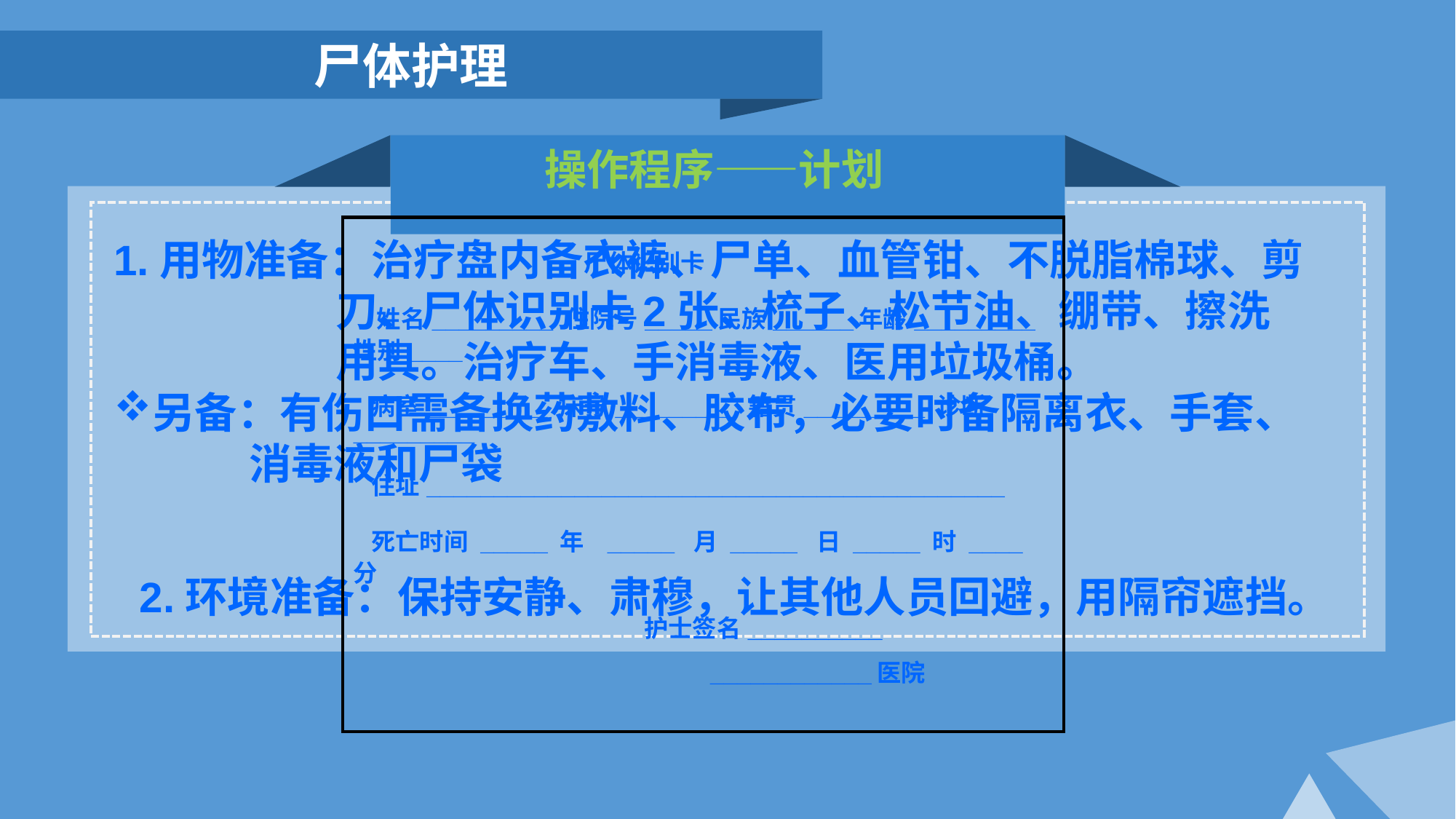

尸体护理

           操作程序——计划

| 尸体识别卡 姓名\_\_\_\_\_\_\_\_\_ 住院号\_\_\_\_\_民族\_\_\_\_\_\_年龄\_\_\_\_\_\_\_\_\_ 性别\_\_\_\_ 病室\_\_\_\_\_\_\_\_\_ 床号\_\_\_\_\_\_\_\_\_ 籍贯\_\_\_\_\_\_\_\_\_ 诊断\_\_\_\_\_\_\_\_\_ 住址\_\_\_\_\_\_\_\_\_\_\_\_\_\_\_\_\_\_\_\_\_\_\_\_\_\_\_\_\_\_\_\_\_\_\_\_\_\_\_\_\_\_\_ 死亡时间 \_\_\_\_\_ 年 \_\_\_\_\_ 月 \_\_\_\_\_ 日 \_\_\_\_\_ 时 \_\_\_\_ 分 护士签名\_\_\_\_\_\_\_\_\_\_ \_\_\_\_\_\_\_\_\_\_\_\_医院 |
| --- |
1.用物准备：治疗盘内备衣裤、尸单、血管钳、不脱脂棉球、剪
                      刀、尸体识别卡2张、梳子、松节油、绷带、擦洗
                      用具。治疗车、手消毒液、医用垃圾桶。
另备：有伤口需备换药敷料、胶布，必要时备隔离衣、手套、
             消毒液和尸袋

 2.环境准备：保持安静、肃穆，让其他人员回避，用隔帘遮挡。